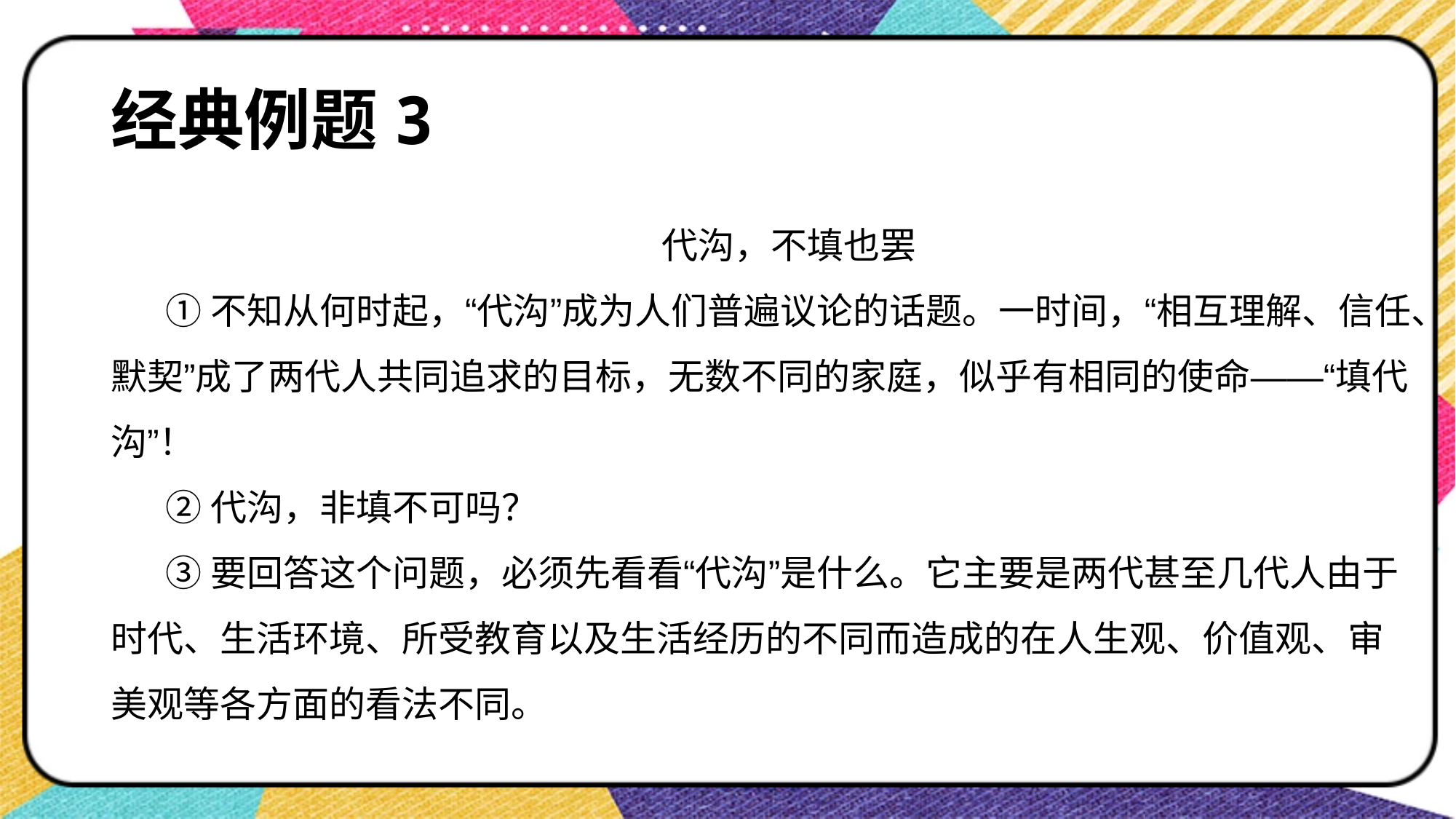

# 经典例题3

代沟，不填也罢
①不知从何时起，“代沟”成为人们普遍议论的话题。一时间，“相互理解、信任、默契”成了两代人共同追求的目标，无数不同的家庭，似乎有相同的使命——“填代沟”！
②代沟，非填不可吗？
③要回答这个问题，必须先看看“代沟”是什么。它主要是两代甚至几代人由于时代、生活环境、所受教育以及生活经历的不同而造成的在人生观、价值观、审美观等各方面的看法不同。